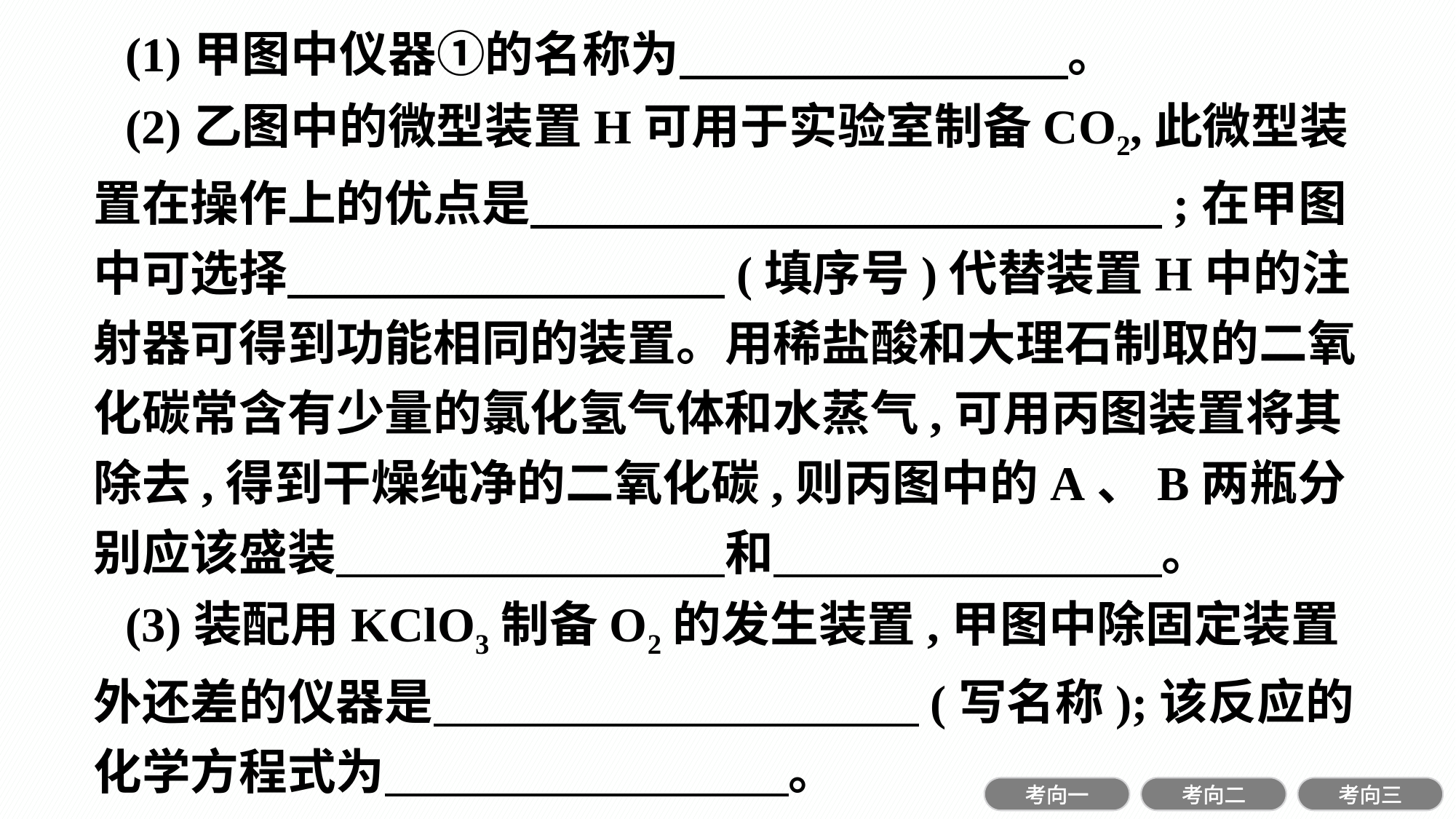

(1)甲图中仪器①的名称为　　　　　　　　。
(2)乙图中的微型装置H可用于实验室制备CO2,此微型装置在操作上的优点是　　　　　　　　　　　　　;在甲图中可选择　　　　　　　　　(填序号)代替装置H中的注射器可得到功能相同的装置。用稀盐酸和大理石制取的二氧化碳常含有少量的氯化氢气体和水蒸气,可用丙图装置将其除去,得到干燥纯净的二氧化碳,则丙图中的A、B两瓶分别应该盛装　　　　　　　　和　　　　　　　　。
(3)装配用KClO3制备O2的发生装置,甲图中除固定装置外还差的仪器是　　　　　　　　　　(写名称);该反应的化学方程式为　                                。